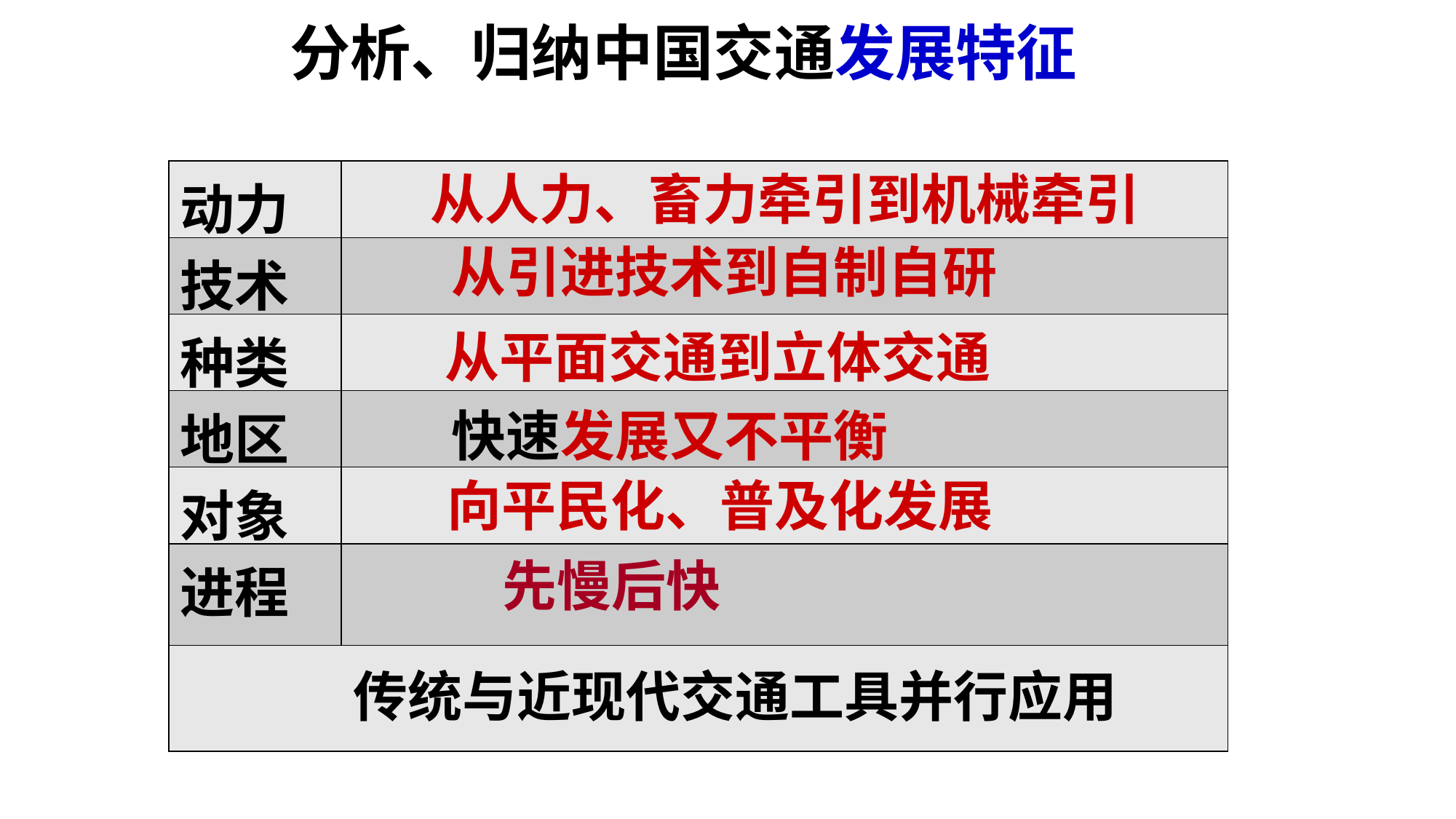

分析、归纳中国交通发展特征
从人力、畜力牵引到机械牵引
| 动力 |  |
| --- | --- |
| 技术 |  |
| 种类 |  |
| 地区 |  |
| 对象 |  |
| 进程 |  |
|  |  |
从引进技术到自制自研
从平面交通到立体交通
快速发展又不平衡
向平民化、普及化发展
 先慢后快
 传统与近现代交通工具并行应用